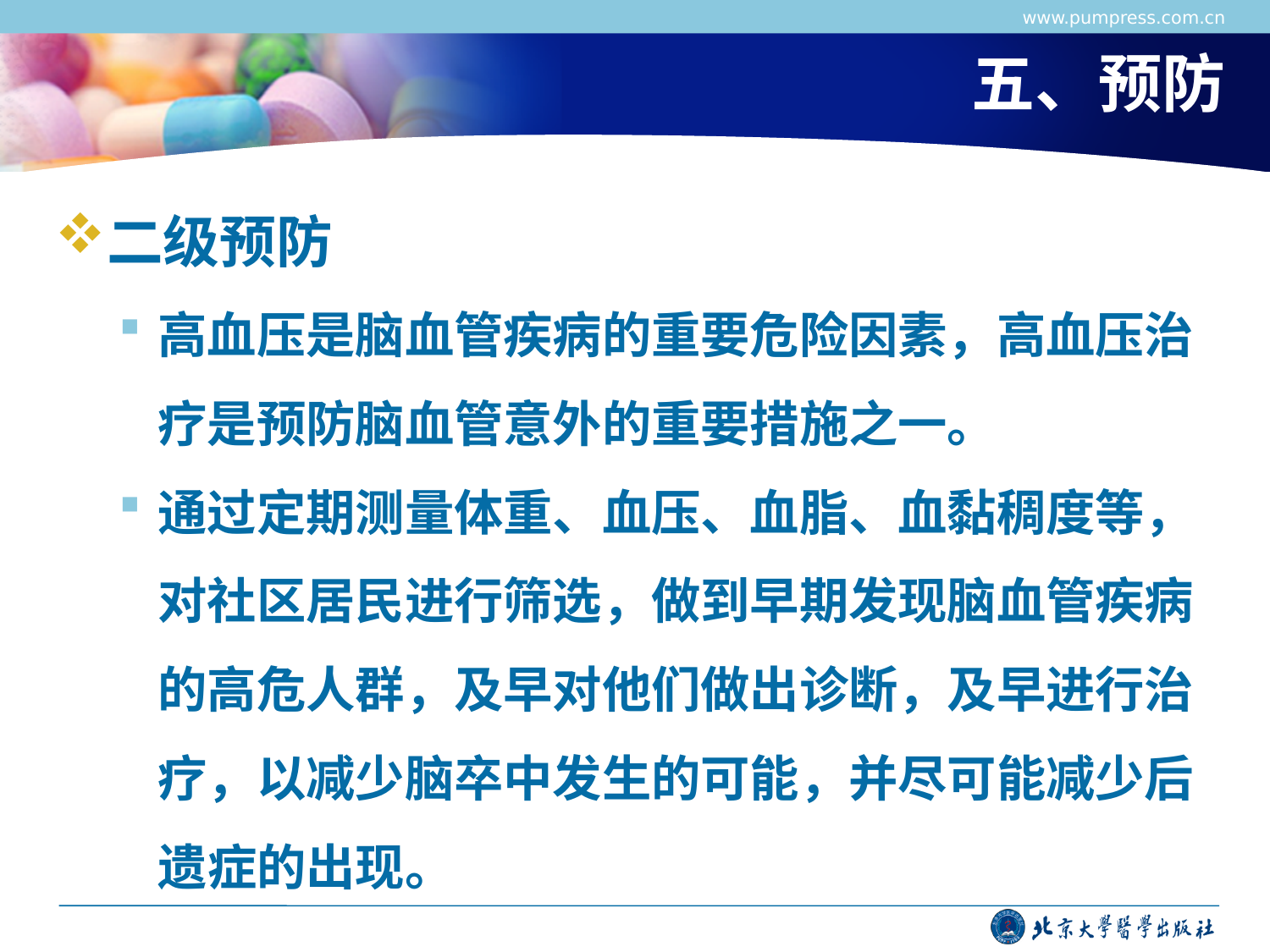

www.pumpress.com.cn
# 五、预防
二级预防
高血压是脑血管疾病的重要危险因素，高血压治疗是预防脑血管意外的重要措施之一。
通过定期测量体重、血压、血脂、血黏稠度等，对社区居民进行筛选，做到早期发现脑血管疾病的高危人群，及早对他们做出诊断，及早进行治疗，以减少脑卒中发生的可能，并尽可能减少后遗症的出现。